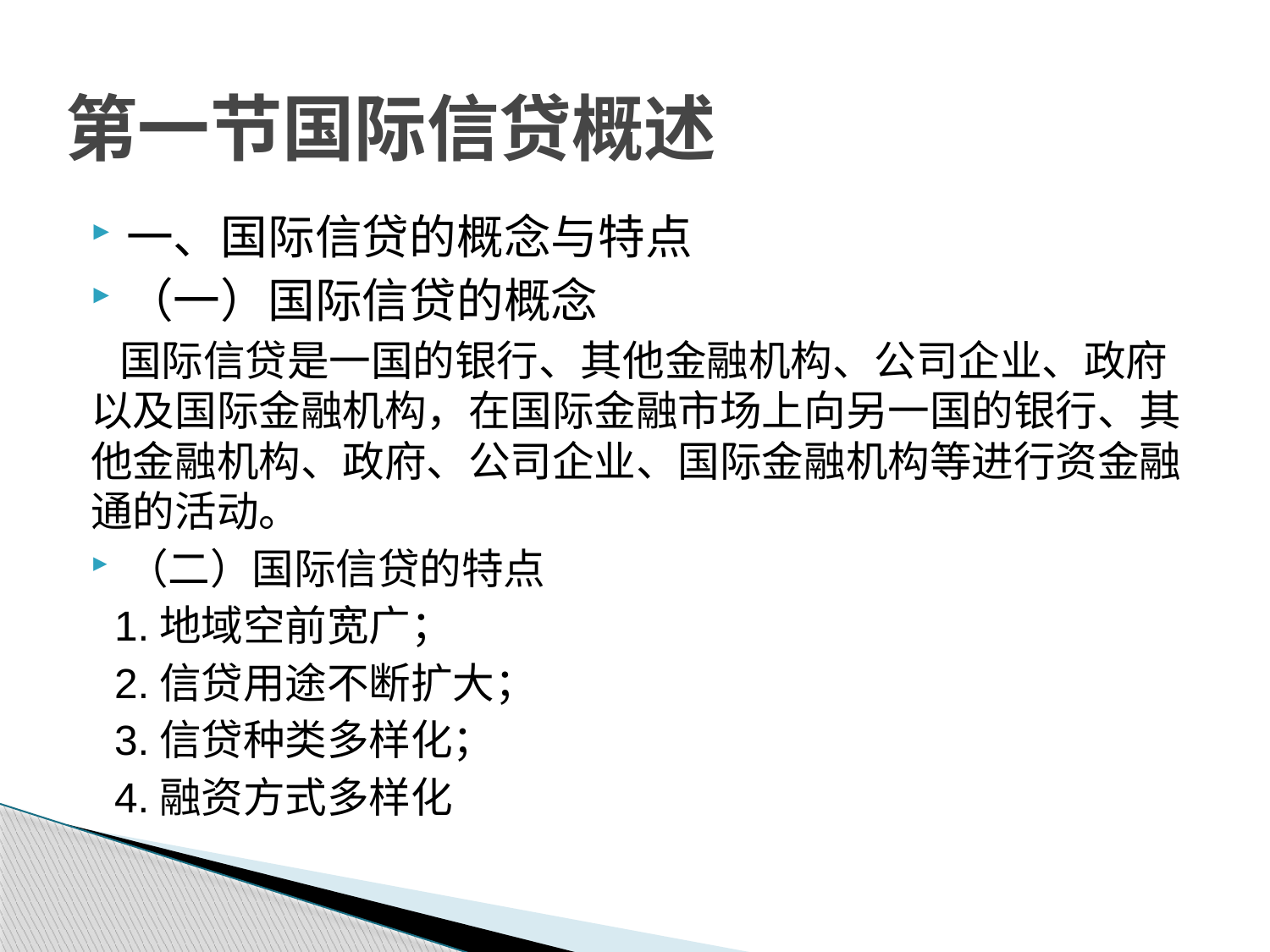

# 第一节国际信贷概述
一、国际信贷的概念与特点
（一）国际信贷的概念
  国际信贷是一国的银行、其他金融机构、公司企业、政府以及国际金融机构，在国际金融市场上向另一国的银行、其他金融机构、政府、公司企业、国际金融机构等进行资金融通的活动。
（二）国际信贷的特点
  1.地域空前宽广；
  2.信贷用途不断扩大；
  3.信贷种类多样化；
  4.融资方式多样化